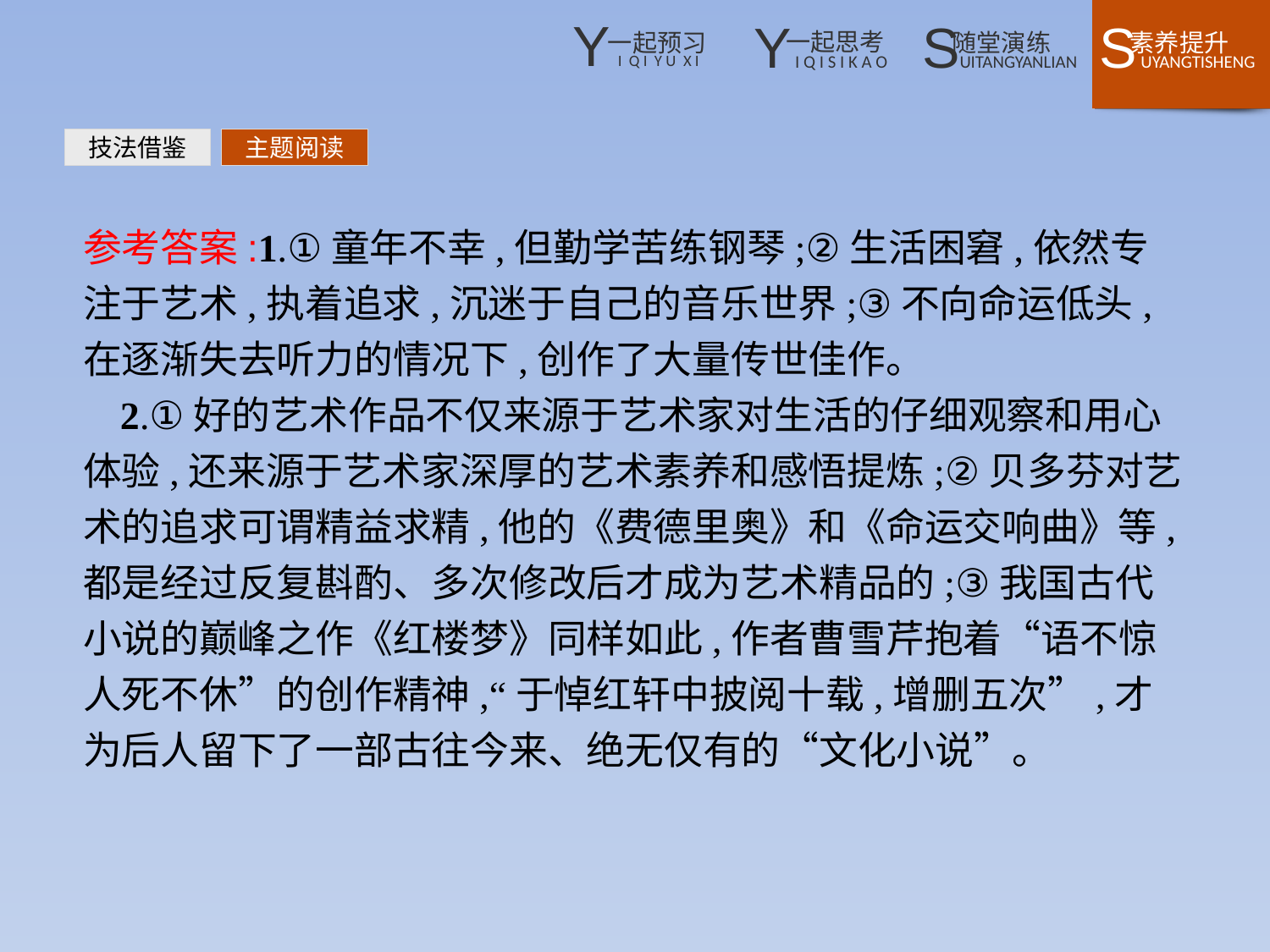

技法借鉴
主题阅读
参考答案:1.①童年不幸,但勤学苦练钢琴;②生活困窘,依然专注于艺术,执着追求,沉迷于自己的音乐世界;③不向命运低头,在逐渐失去听力的情况下,创作了大量传世佳作。
2.①好的艺术作品不仅来源于艺术家对生活的仔细观察和用心体验,还来源于艺术家深厚的艺术素养和感悟提炼;②贝多芬对艺术的追求可谓精益求精,他的《费德里奥》和《命运交响曲》等,都是经过反复斟酌、多次修改后才成为艺术精品的;③我国古代小说的巅峰之作《红楼梦》同样如此,作者曹雪芹抱着“语不惊人死不休”的创作精神,“于悼红轩中披阅十载,增删五次”,才为后人留下了一部古往今来、绝无仅有的“文化小说”。